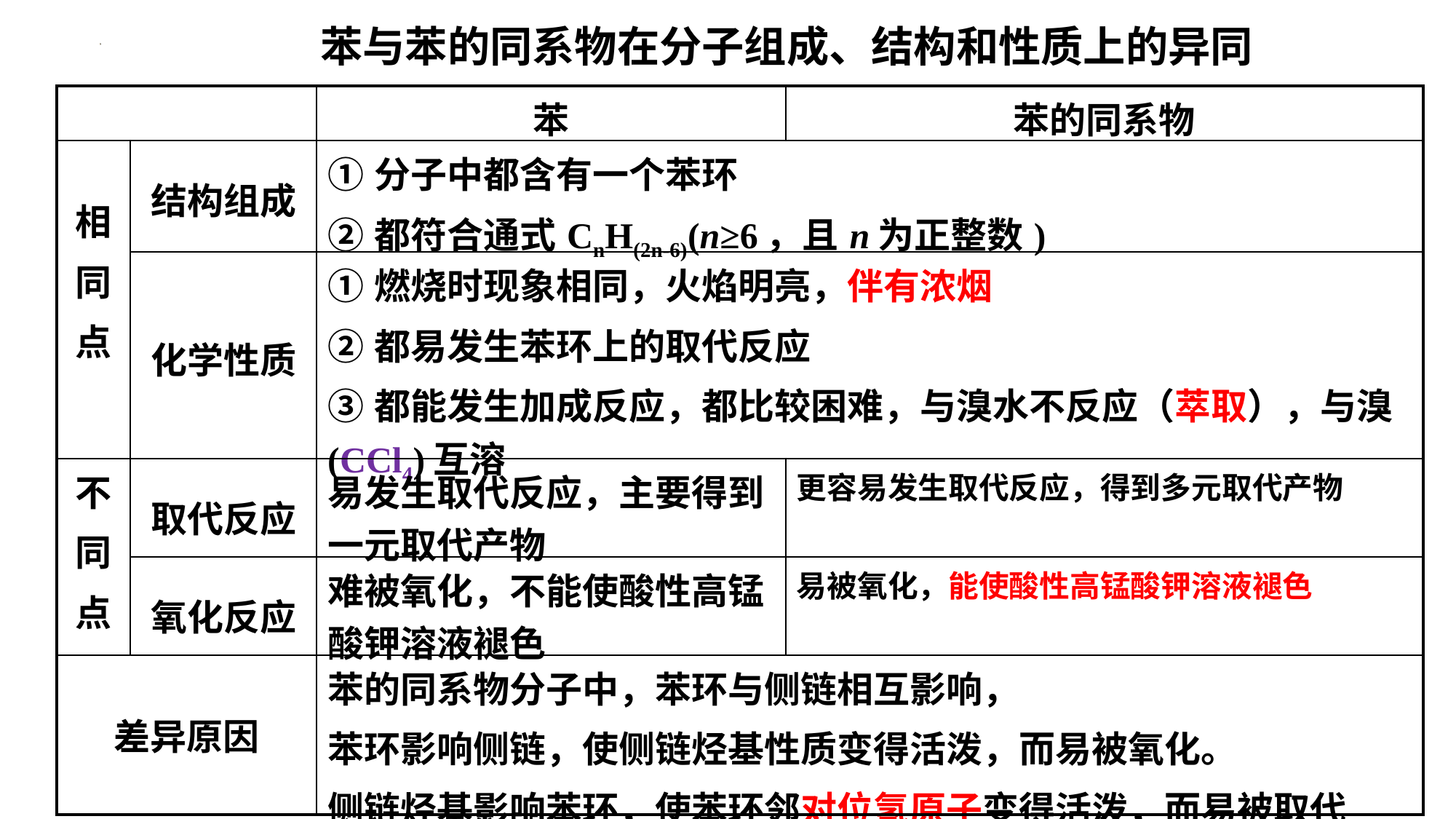

苯与苯的同系物在分子组成、结构和性质上的异同
|  |  | 苯 | 苯的同系物 |
| --- | --- | --- | --- |
| 相 同 点 | 结构组成 | ①分子中都含有一个苯环 ②都符合通式CnH(2n-6)(n≥6，且n为正整数) |  |
|  | 化学性质 | ①燃烧时现象相同，火焰明亮，伴有浓烟 ②都易发生苯环上的取代反应 ③都能发生加成反应，都比较困难，与溴水不反应（萃取），与溴(CCl4)互溶 |  |
| 不 同 点 | 取代反应 | 易发生取代反应，主要得到一元取代产物 | 更容易发生取代反应，得到多元取代产物 |
|  | 氧化反应 | 难被氧化，不能使酸性高锰酸钾溶液褪色 | 易被氧化，能使酸性高锰酸钾溶液褪色 |
| 差异原因 |  | 苯的同系物分子中，苯环与侧链相互影响， 苯环影响侧链，使侧链烃基性质变得活泼，而易被氧化。 侧链烃基影响苯环，使苯环邻对位氢原子变得活泼，而易被取代 |  |